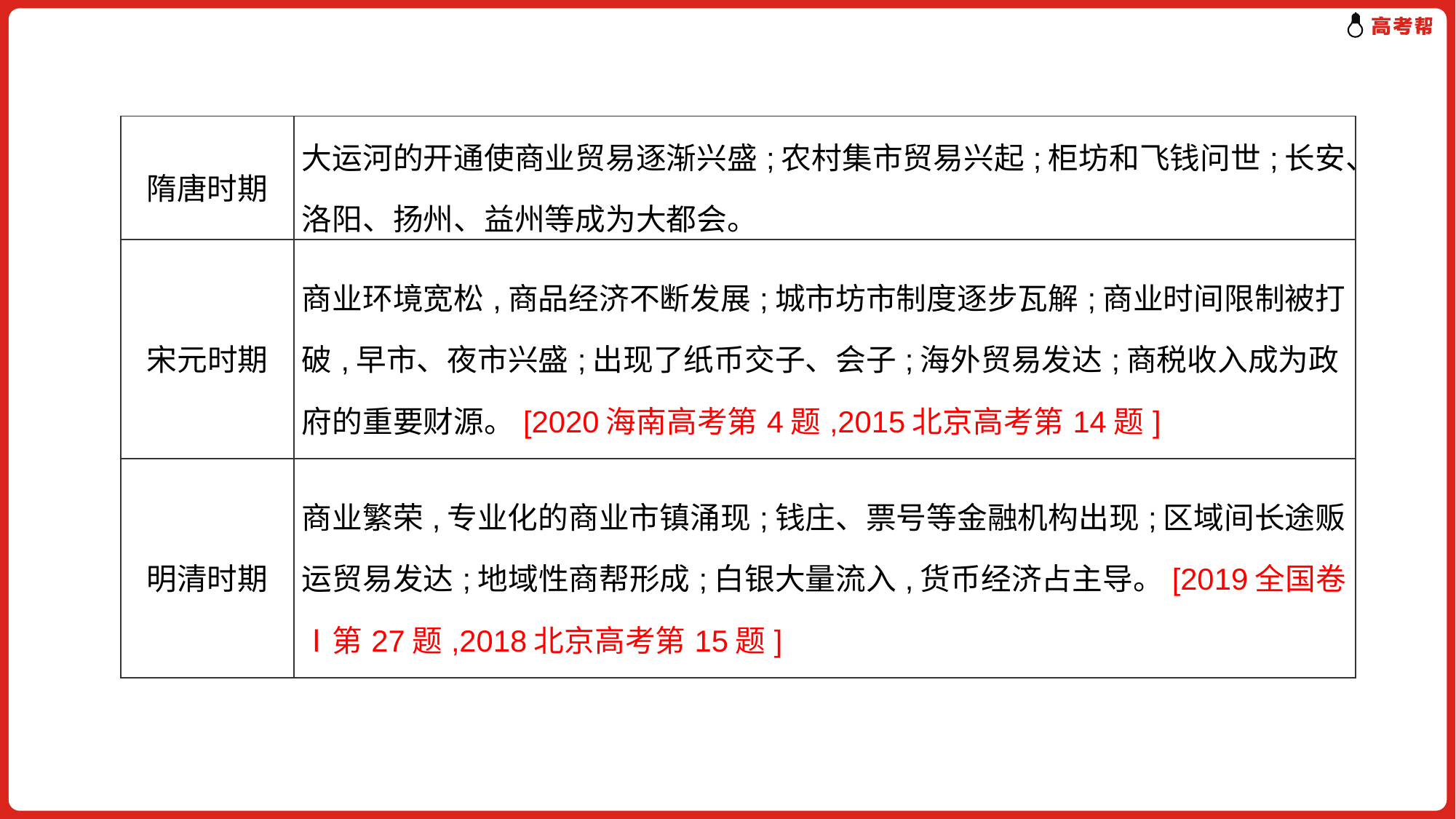

| 隋唐时期 | 大运河的开通使商业贸易逐渐兴盛;农村集市贸易兴起;柜坊和飞钱问世;长安、洛阳、扬州、益州等成为大都会。 |
| --- | --- |
| 宋元时期 | 商业环境宽松,商品经济不断发展;城市坊市制度逐步瓦解;商业时间限制被打破,早市、夜市兴盛;出现了纸币交子、会子;海外贸易发达;商税收入成为政府的重要财源。[2020海南高考第4题,2015北京高考第14题] |
| 明清时期 | 商业繁荣,专业化的商业市镇涌现;钱庄、票号等金融机构出现;区域间长途贩运贸易发达;地域性商帮形成;白银大量流入,货币经济占主导。[2019全国卷Ⅰ第27题,2018北京高考第15题] |